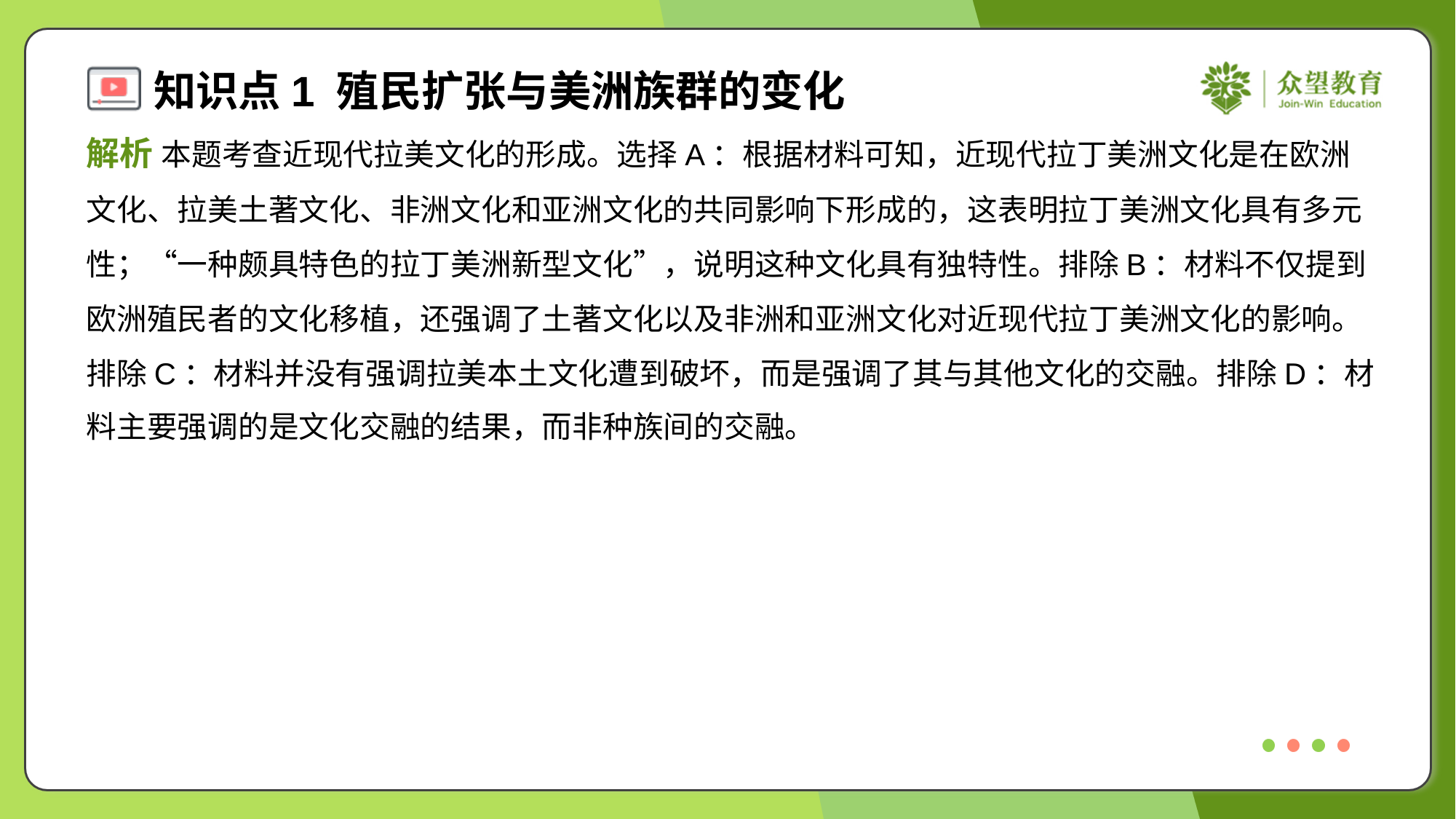

解析 本题考查近现代拉美文化的形成。选择A：根据材料可知，近现代拉丁美洲文化是在欧洲
文化、拉美土著文化、非洲文化和亚洲文化的共同影响下形成的，这表明拉丁美洲文化具有多元
性；“一种颇具特色的拉丁美洲新型文化”，说明这种文化具有独特性。排除B：材料不仅提到
欧洲殖民者的文化移植，还强调了土著文化以及非洲和亚洲文化对近现代拉丁美洲文化的影响。
排除C：材料并没有强调拉美本土文化遭到破坏，而是强调了其与其他文化的交融。排除D：材
料主要强调的是文化交融的结果，而非种族间的交融。